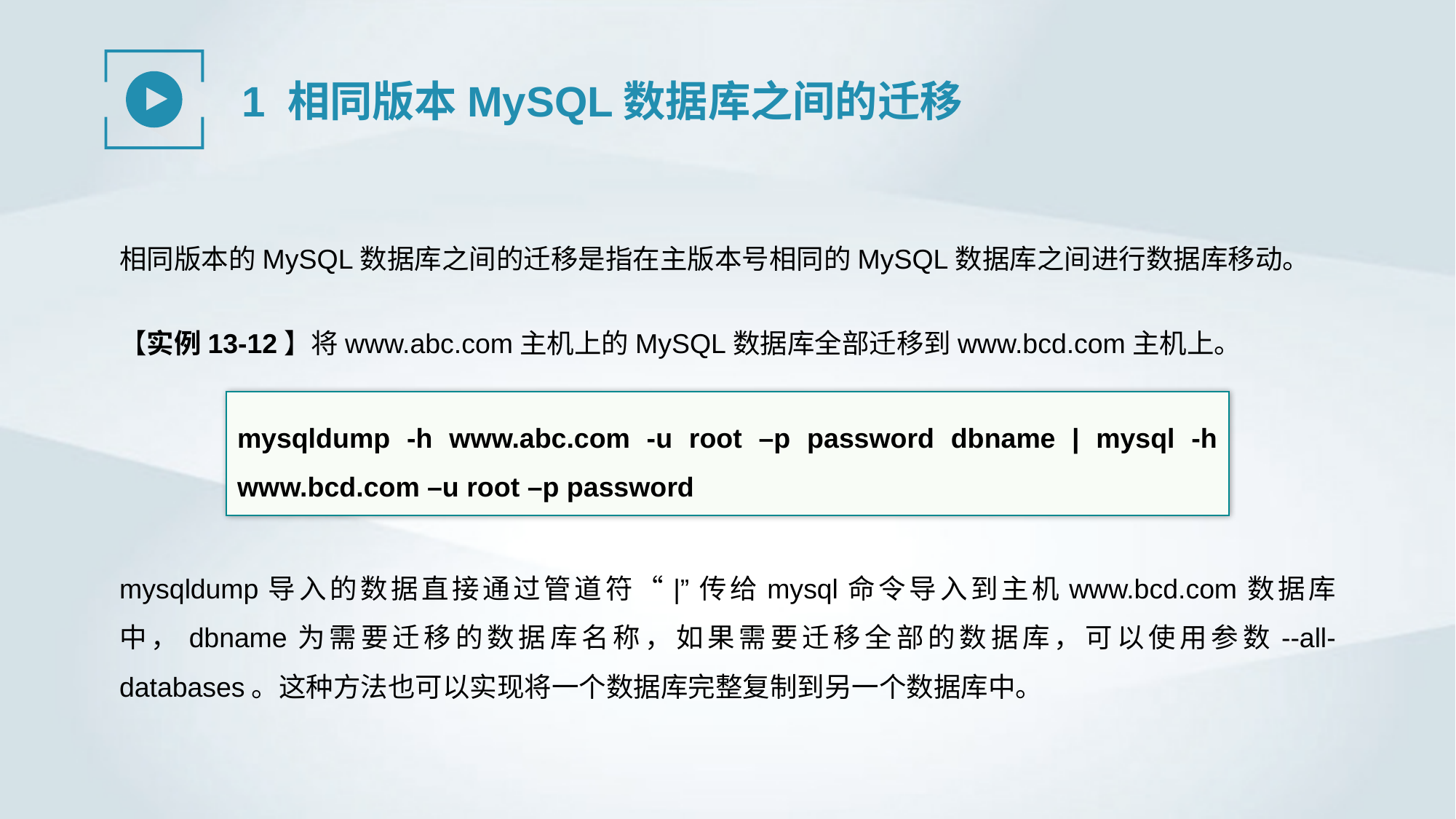

1 相同版本MySQL数据库之间的迁移
相同版本的MySQL数据库之间的迁移是指在主版本号相同的MySQL数据库之间进行数据库移动。
【实例13-12】将www.abc.com主机上的MySQL数据库全部迁移到www.bcd.com主机上。
mysqldump -h www.abc.com -u root –p password dbname | mysql -h www.bcd.com –u root –p password
mysqldump导入的数据直接通过管道符“|”传给mysql命令导入到主机www.bcd.com数据库中，dbname为需要迁移的数据库名称，如果需要迁移全部的数据库，可以使用参数--all-databases。这种方法也可以实现将一个数据库完整复制到另一个数据库中。